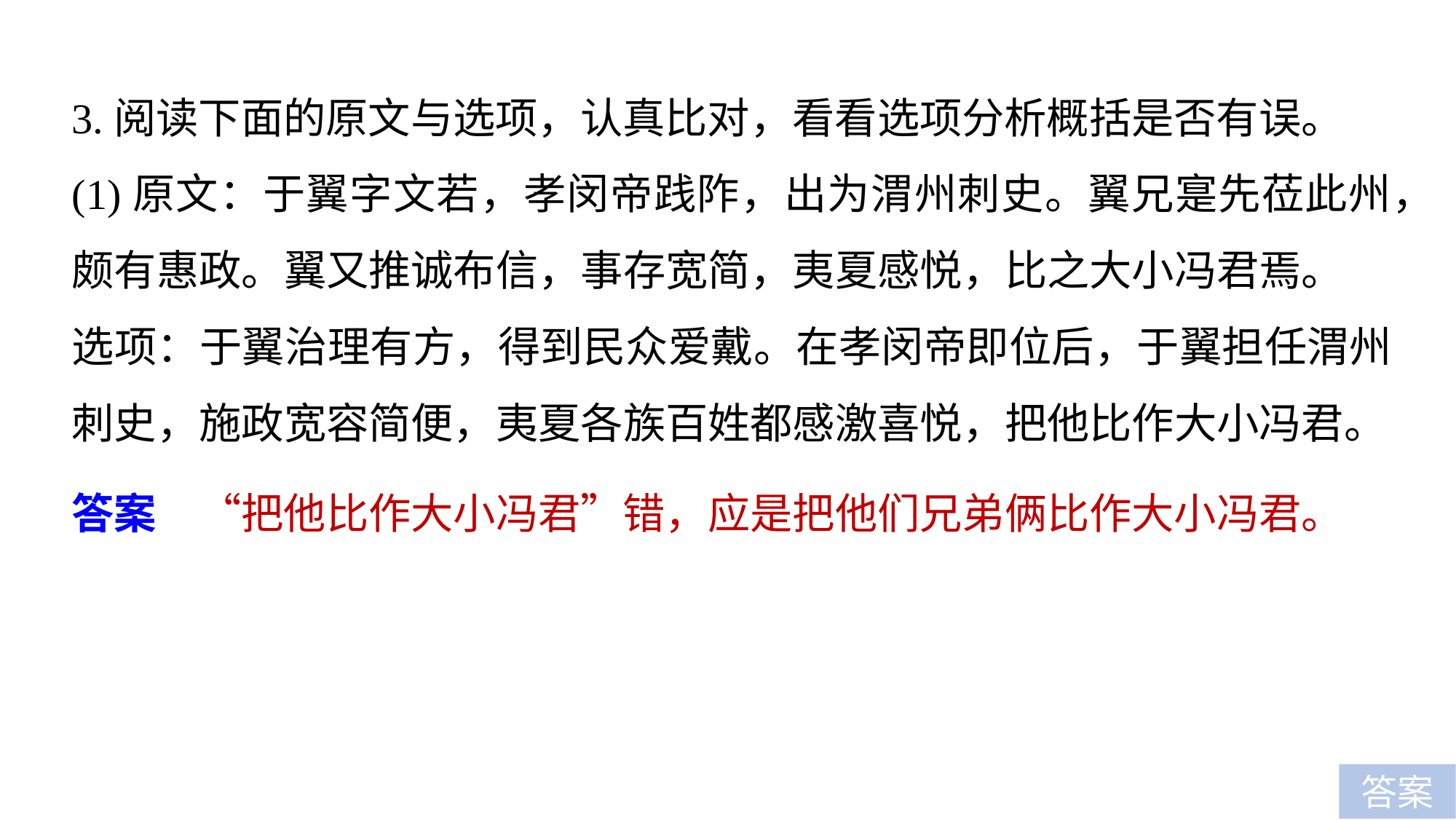

3.阅读下面的原文与选项，认真比对，看看选项分析概括是否有误。
(1)原文：于翼字文若，孝闵帝践阼，出为渭州刺史。翼兄寔先莅此州，颇有惠政。翼又推诚布信，事存宽简，夷夏感悦，比之大小冯君焉。
选项：于翼治理有方，得到民众爱戴。在孝闵帝即位后，于翼担任渭州刺史，施政宽容简便，夷夏各族百姓都感激喜悦，把他比作大小冯君。
答案　“把他比作大小冯君”错，应是把他们兄弟俩比作大小冯君。
答案